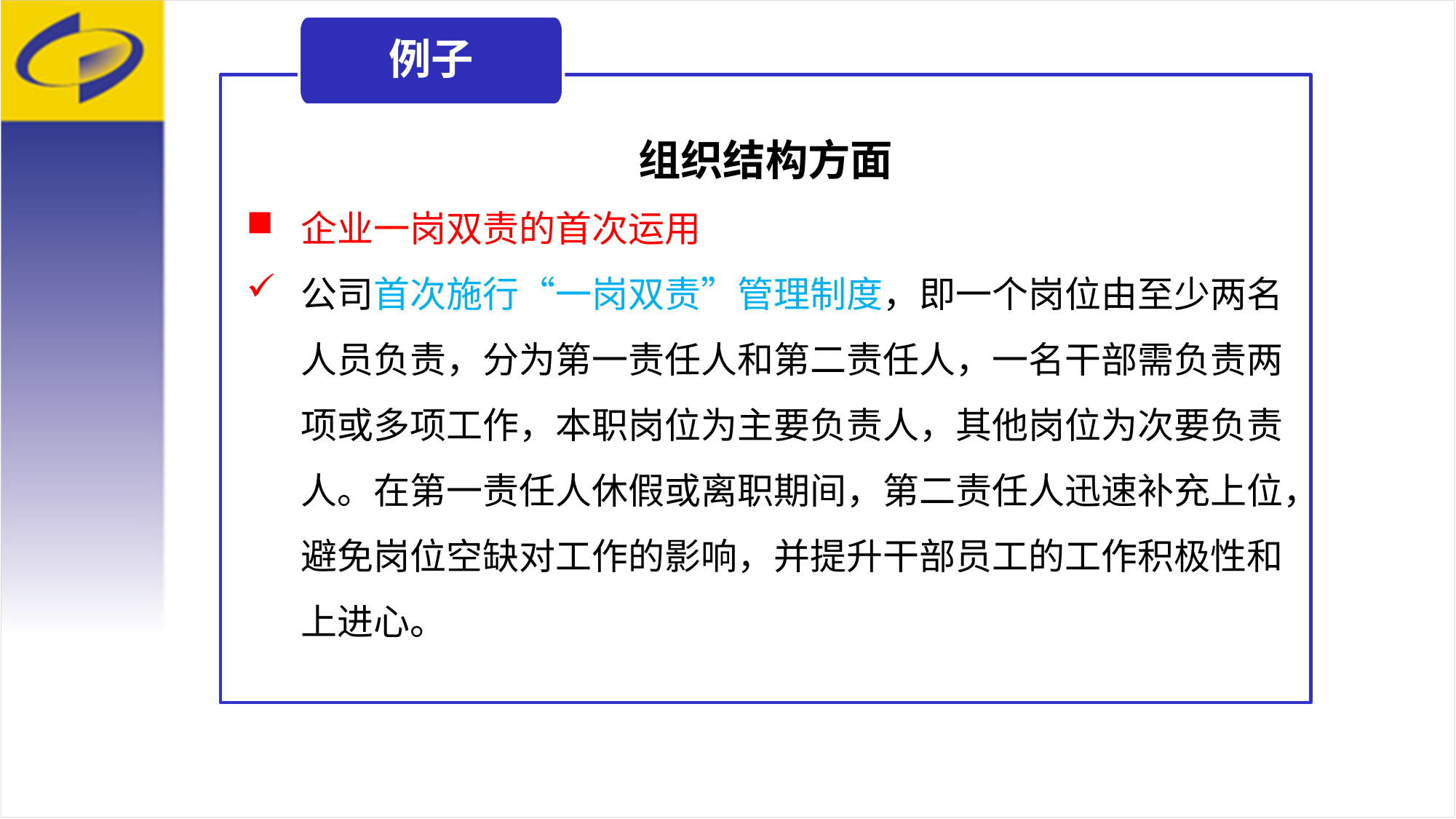

例子
组织结构方面
企业一岗双责的首次运用
公司首次施行“一岗双责”管理制度，即一个岗位由至少两名人员负责，分为第一责任人和第二责任人，一名干部需负责两项或多项工作，本职岗位为主要负责人，其他岗位为次要负责人。在第一责任人休假或离职期间，第二责任人迅速补充上位，避免岗位空缺对工作的影响，并提升干部员工的工作积极性和上进心。
45